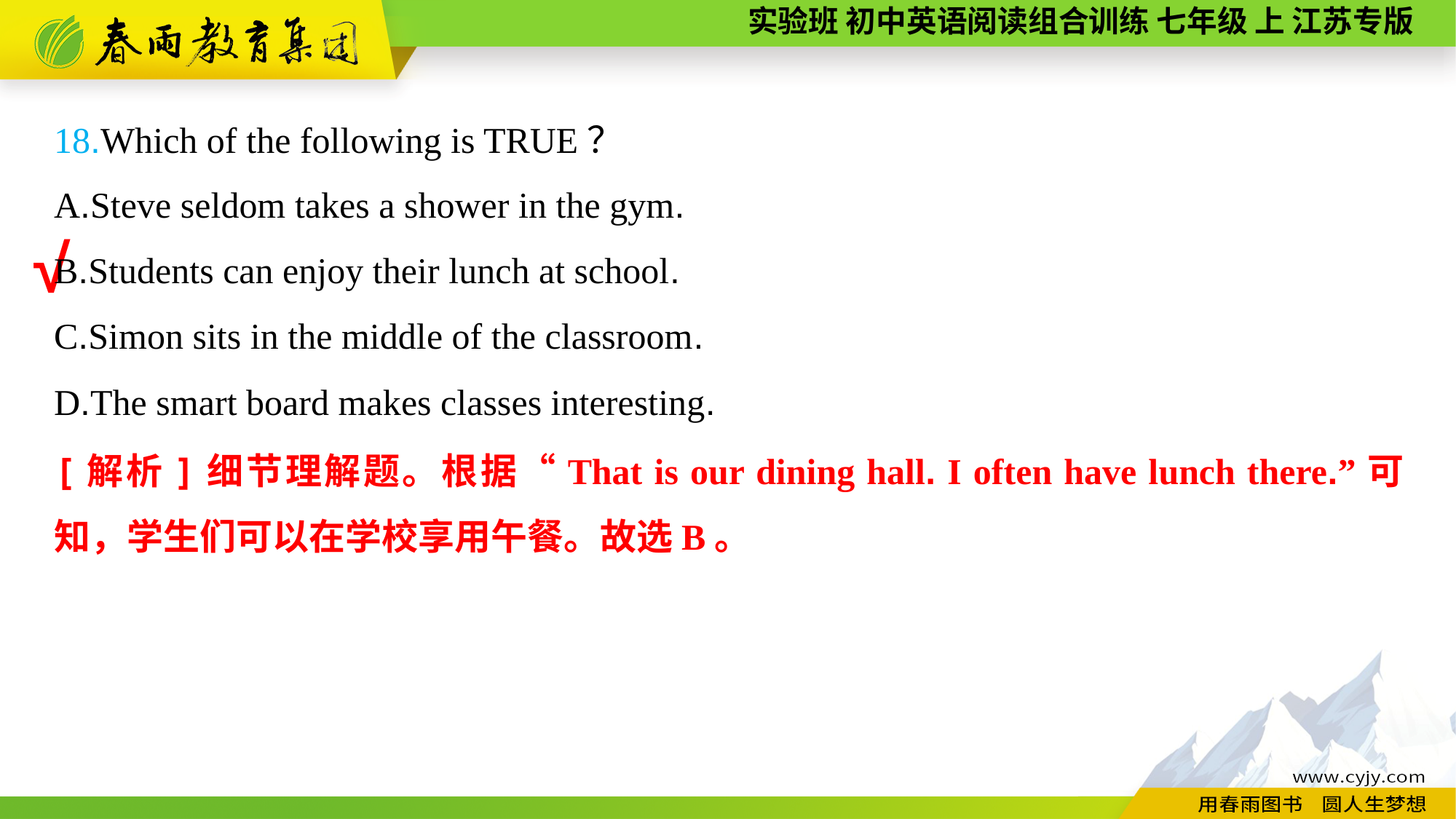

18.Which of the following is TRUE？
A.Steve seldom takes a shower in the gym.
B.Students can enjoy their lunch at school.
C.Simon sits in the middle of the classroom.
D.The smart board makes classes interesting.
√
[解析]细节理解题。根据“That is our dining hall. I often have lunch there.”可知，学生们可以在学校享用午餐。故选B。